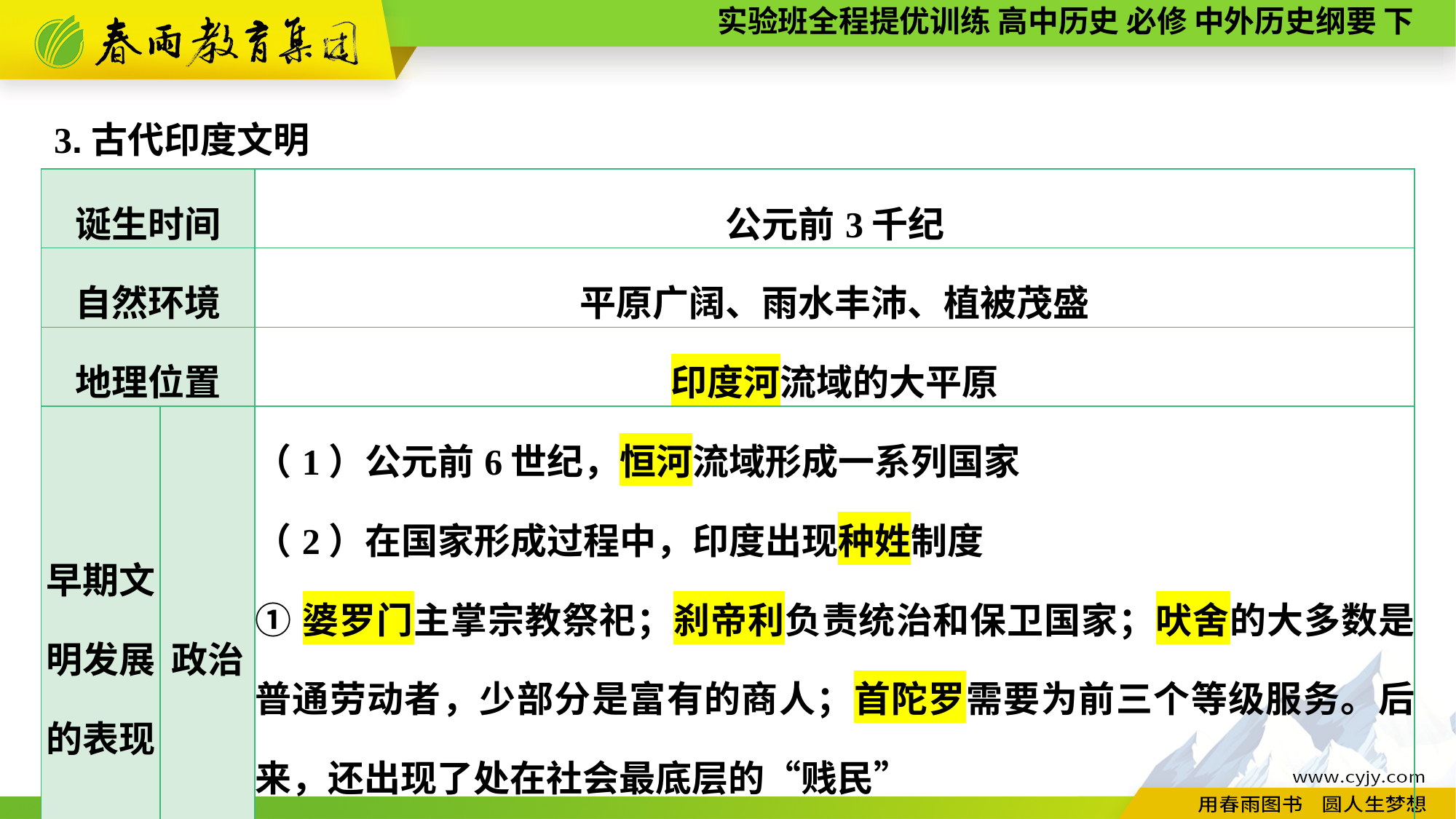

3.古代印度文明
| 诞生时间 |  | 公元前3千纪 |
| --- | --- | --- |
| 自然环境 |  | 平原广阔、雨水丰沛、植被茂盛 |
| 地理位置 |  | 印度河流域的大平原 |
| 早期文明发展 的表现 | 政治 | （1）公元前6世纪，恒河流域形成一系列国家 （2）在国家形成过程中，印度出现种姓制度 ①婆罗门主掌宗教祭祀；刹帝利负责统治和保卫国家；吠舍的大多数是普通劳动者，少部分是富有的商人；首陀罗需要为前三个等级服务。后来，还出现了处在社会最底层的“贱民” ②特点：贵贱分明、职业世袭、法律地位不平等 |